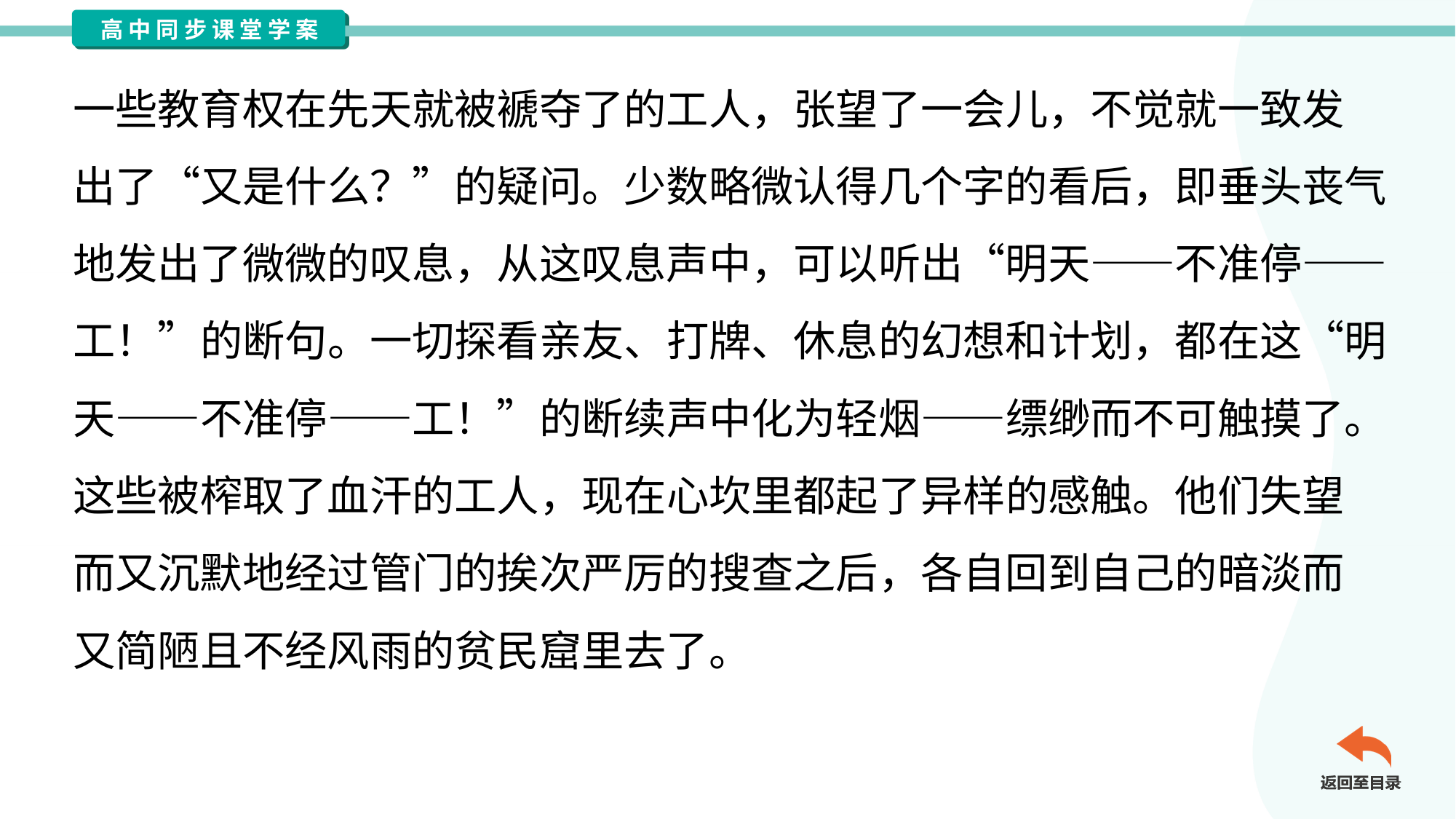

一些教育权在先天就被褫夺了的工人，张望了一会儿，不觉就一致发
出了“又是什么？”的疑问。少数略微认得几个字的看后，即垂头丧气
地发出了微微的叹息，从这叹息声中，可以听出“明天——不准停——
工！”的断句。一切探看亲友、打牌、休息的幻想和计划，都在这“明
天——不准停——工！”的断续声中化为轻烟——缥缈而不可触摸了。
这些被榨取了血汗的工人，现在心坎里都起了异样的感触。他们失望
而又沉默地经过管门的挨次严厉的搜查之后，各自回到自己的暗淡而
又简陋且不经风雨的贫民窟里去了。